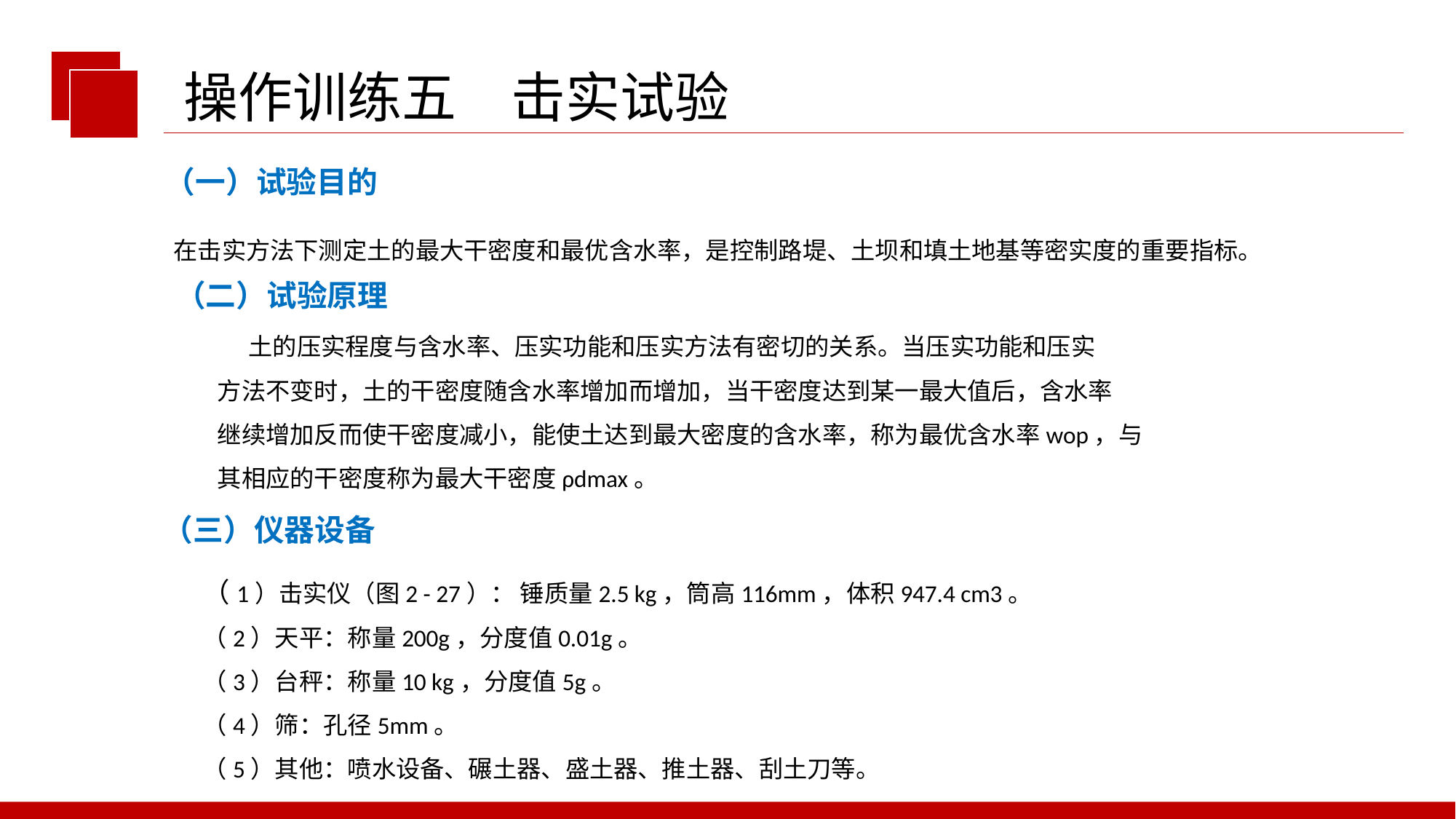

操作训练五　击实试验

（一）试验目的
在击实方法下测定土的最大干密度和最优含水率，是控制路堤、土坝和填土地基等密实度的重要指标。
（二）试验原理
    土的压实程度与含水率、压实功能和压实方法有密切的关系。当压实功能和压实
方法不变时，土的干密度随含水率增加而增加，当干密度达到某一最大值后，含水率
继续增加反而使干密度减小，能使土达到最大密度的含水率，称为最优含水率wop，与
其相应的干密度称为最大干密度ρdmax。
（三）仪器设备
（1）击实仪（图2 - 27）： 锤质量2.5 kg，筒高116mm，体积947.4 cm3。
（2）天平：称量200g，分度值0.01g。
（3）台秤：称量10 kg，分度值5g。
（4）筛：孔径5mm。
（5）其他：喷水设备、碾土器、盛土器、推土器、刮土刀等。